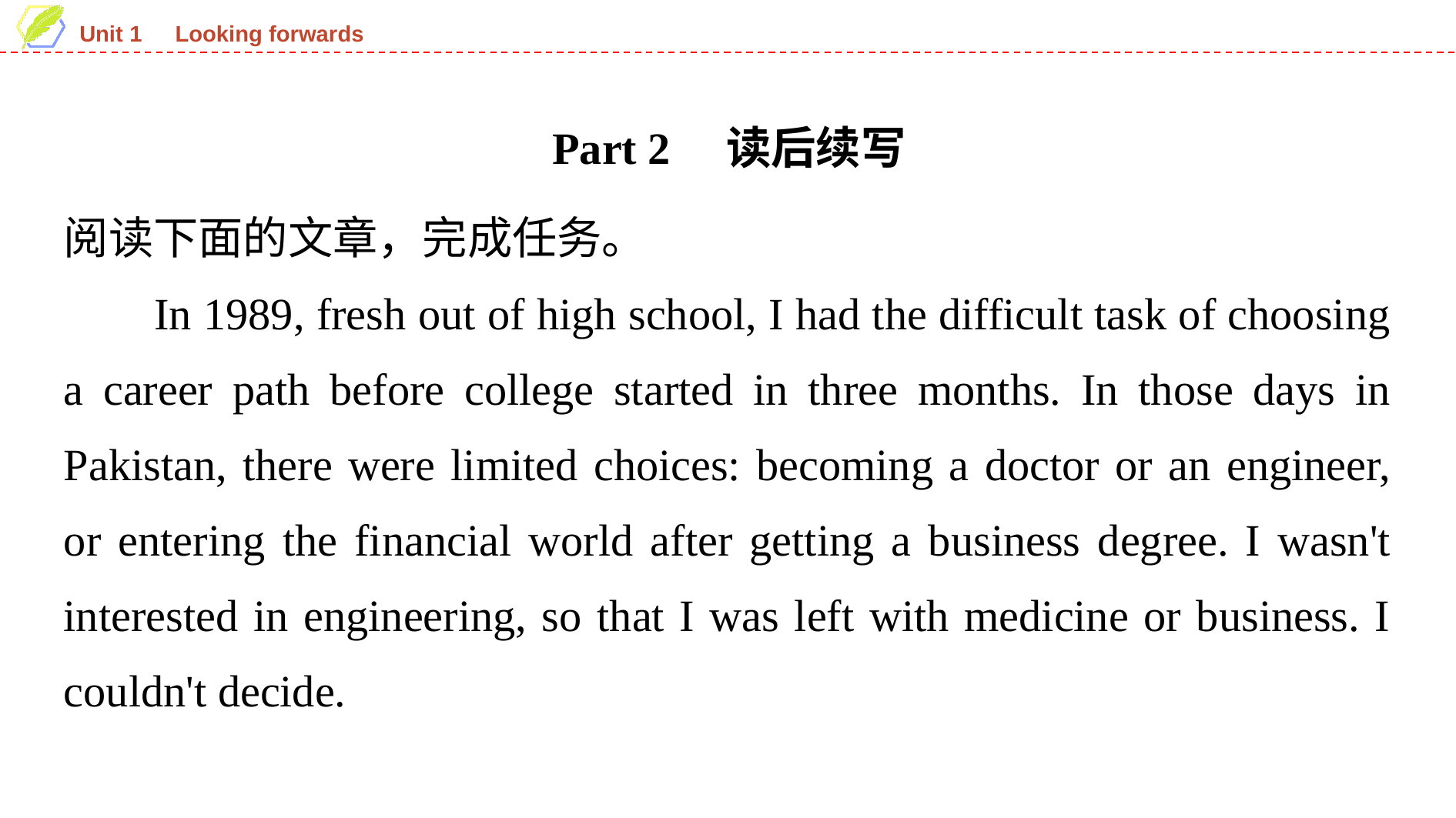

Part 2　读后续写
阅读下面的文章，完成任务。
In 1989, fresh out of high school, I had the difficult task of choosing a career path before college started in three months. In those days in Pakistan, there were limited choices: becoming a doctor or an engineer, or entering the financial world after getting a business degree. I wasn't interested in engineering, so that I was left with medicine or business. I couldn't decide.